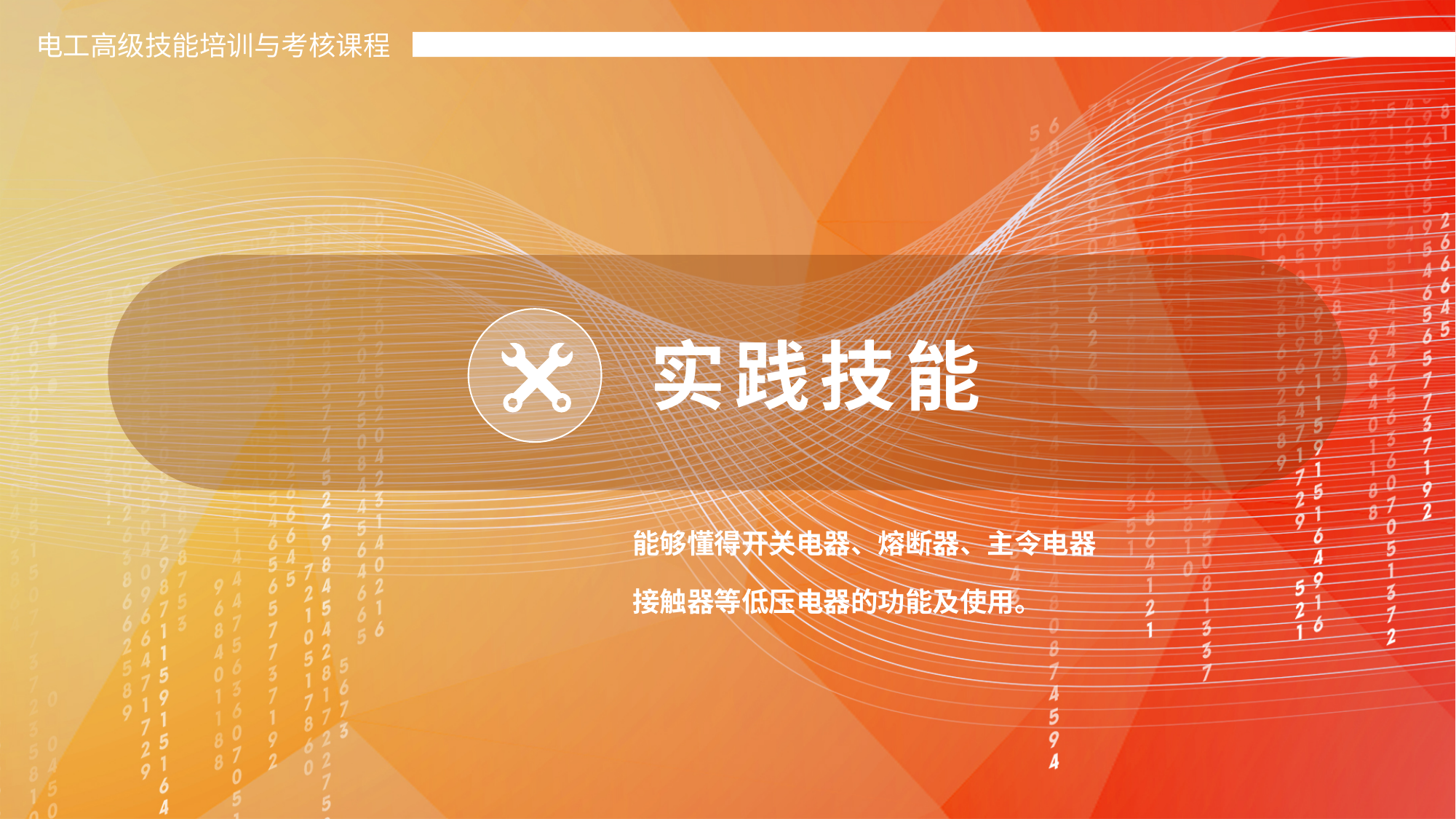

电工高级技能培训与考核课程

实践技能
能够懂得开关电器、熔断器、主令电器
接触器等低压电器的功能及使用。